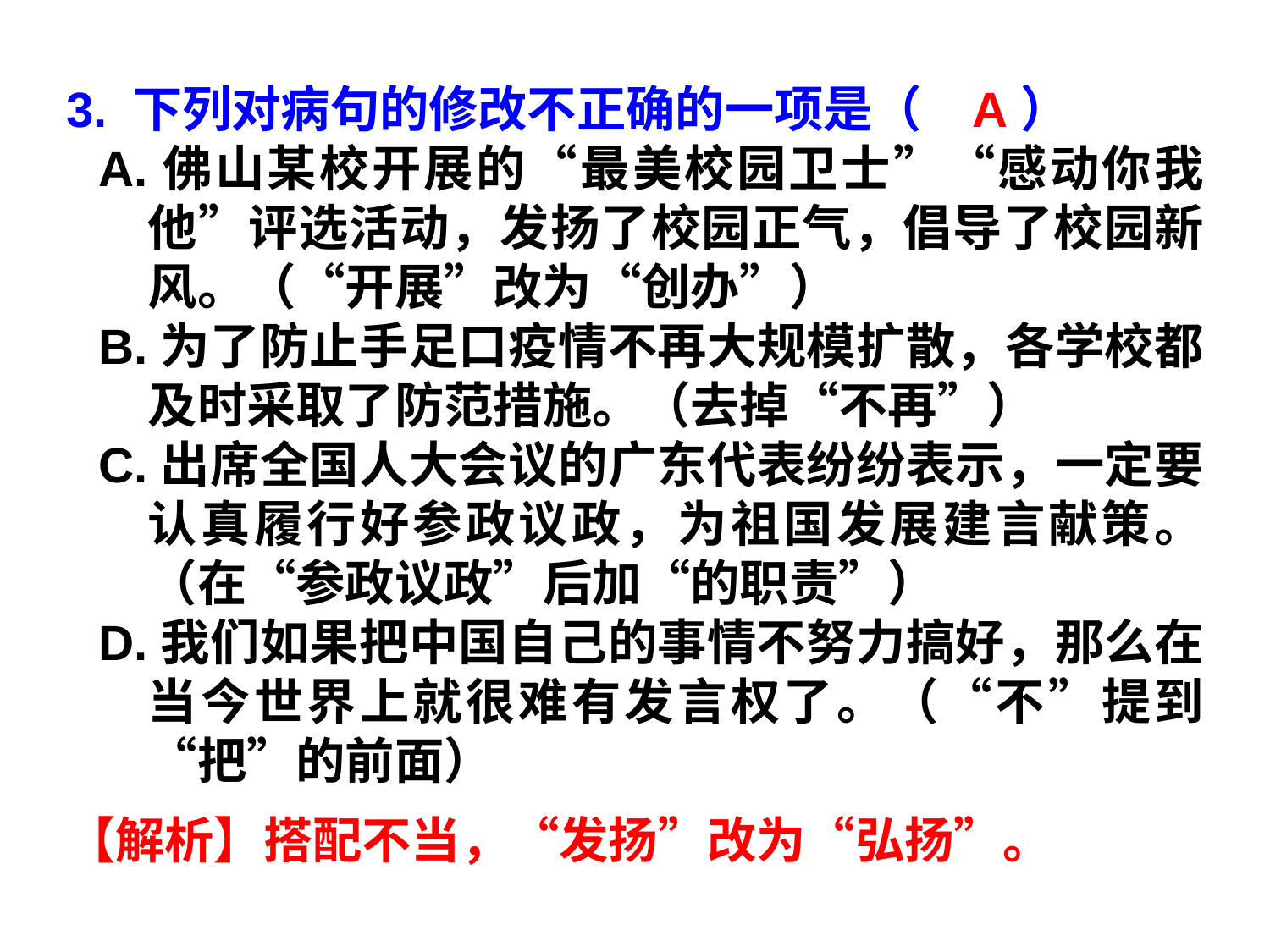

A
3. 下列对病句的修改不正确的一项是（　　）
A.佛山某校开展的“最美校园卫士”“感动你我他”评选活动，发扬了校园正气，倡导了校园新风。（“开展”改为“创办”）
B.为了防止手足口疫情不再大规模扩散，各学校都及时采取了防范措施。（去掉“不再”）
C.出席全国人大会议的广东代表纷纷表示，一定要认真履行好参政议政，为祖国发展建言献策。（在“参政议政”后加“的职责”）
D.我们如果把中国自己的事情不努力搞好，那么在当今世界上就很难有发言权了。（“不”提到“把”的前面）
【解析】搭配不当，“发扬”改为“弘扬”。